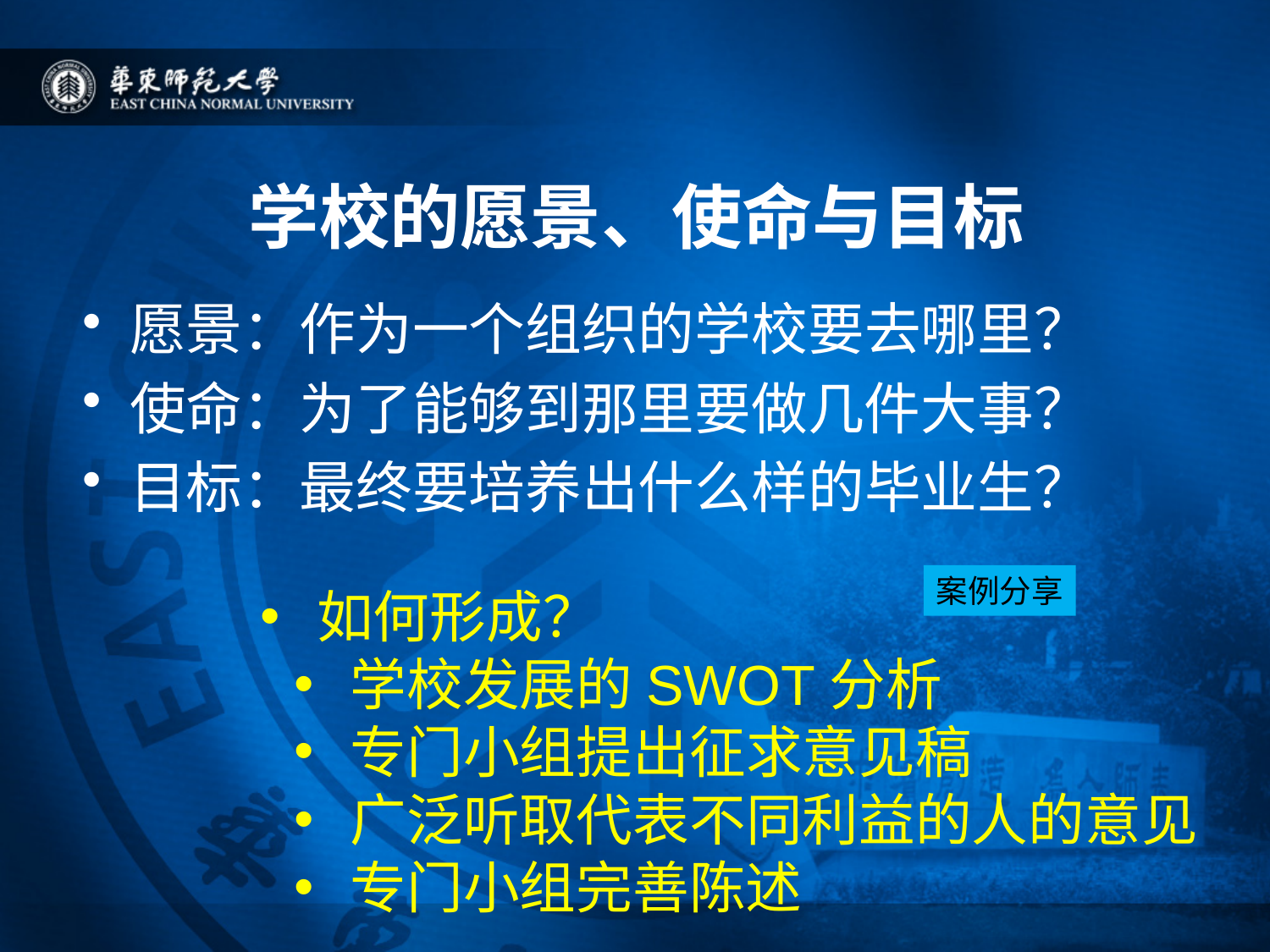

# 学校的愿景、使命与目标
愿景：作为一个组织的学校要去哪里？
使命：为了能够到那里要做几件大事？
目标：最终要培养出什么样的毕业生？
案例分享
 如何形成？
 学校发展的SWOT分析
 专门小组提出征求意见稿
 广泛听取代表不同利益的人的意见
 专门小组完善陈述